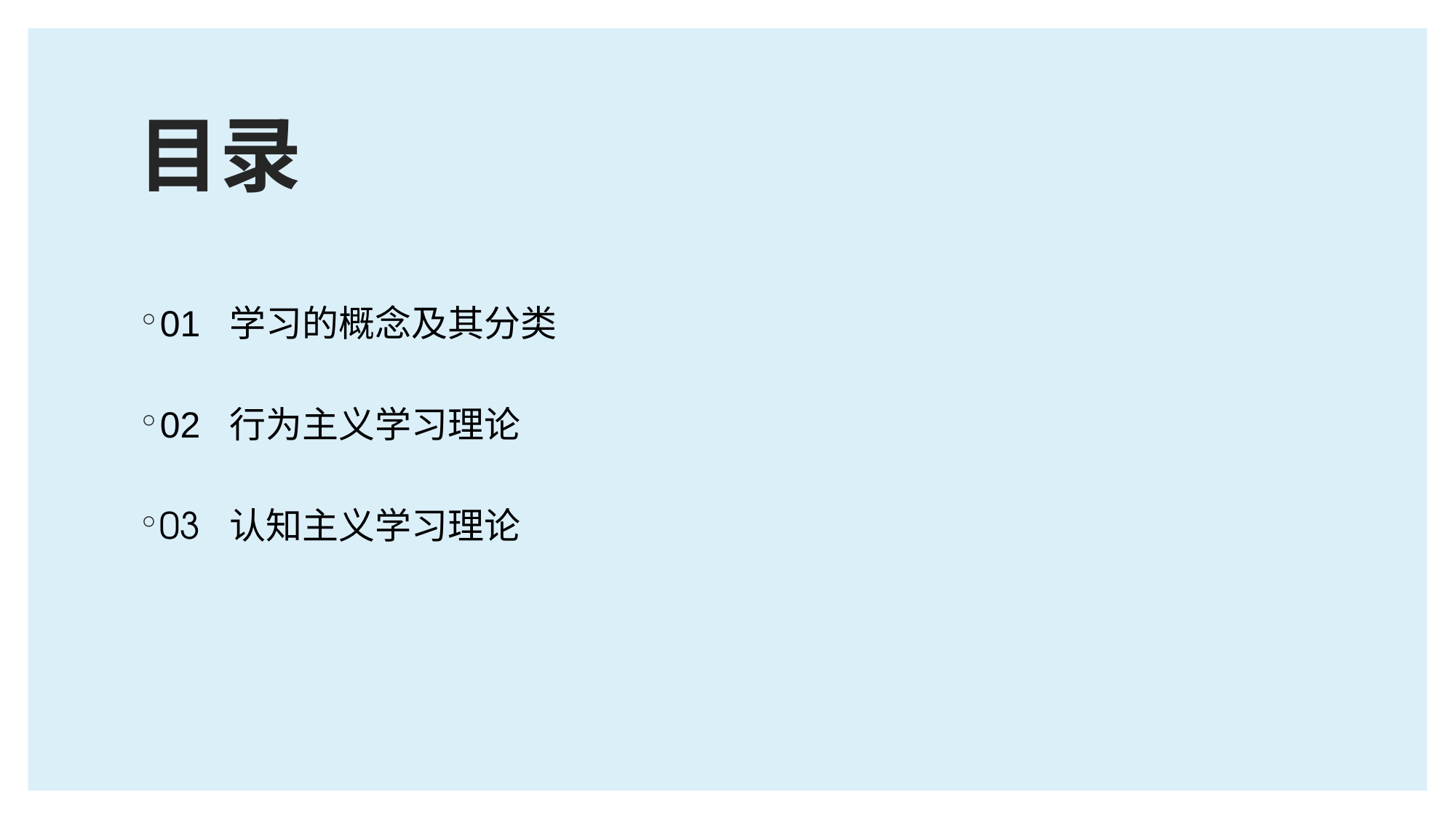

# 目录
01  学习的概念及其分类
02  行为主义学习理论
03  认知主义学习理论